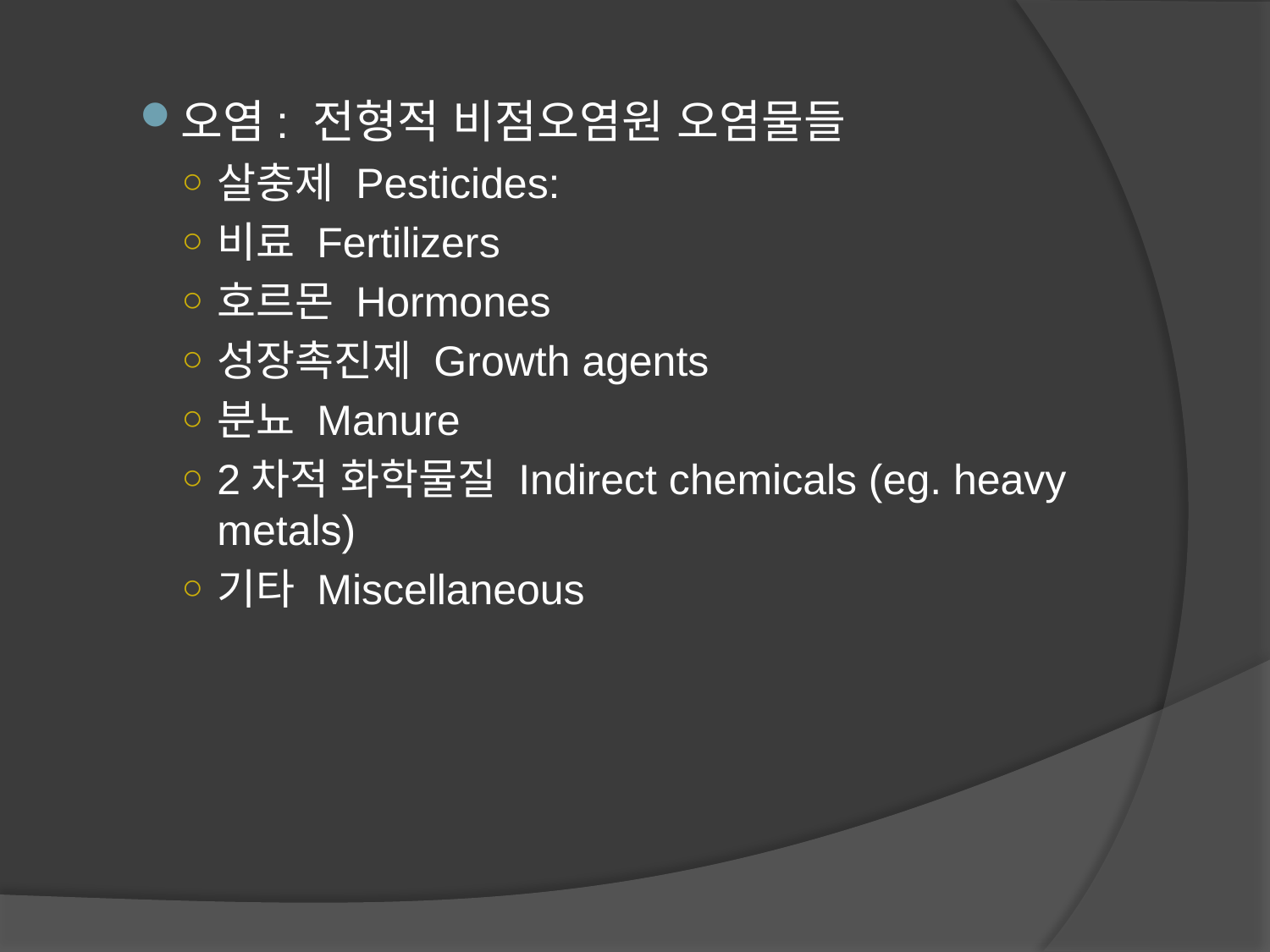

오염: 전형적 비점오염원 오염물들
살충제 Pesticides:
비료 Fertilizers
호르몬 Hormones
성장촉진제 Growth agents
분뇨 Manure
2차적 화학물질 Indirect chemicals (eg. heavy metals)
기타 Miscellaneous